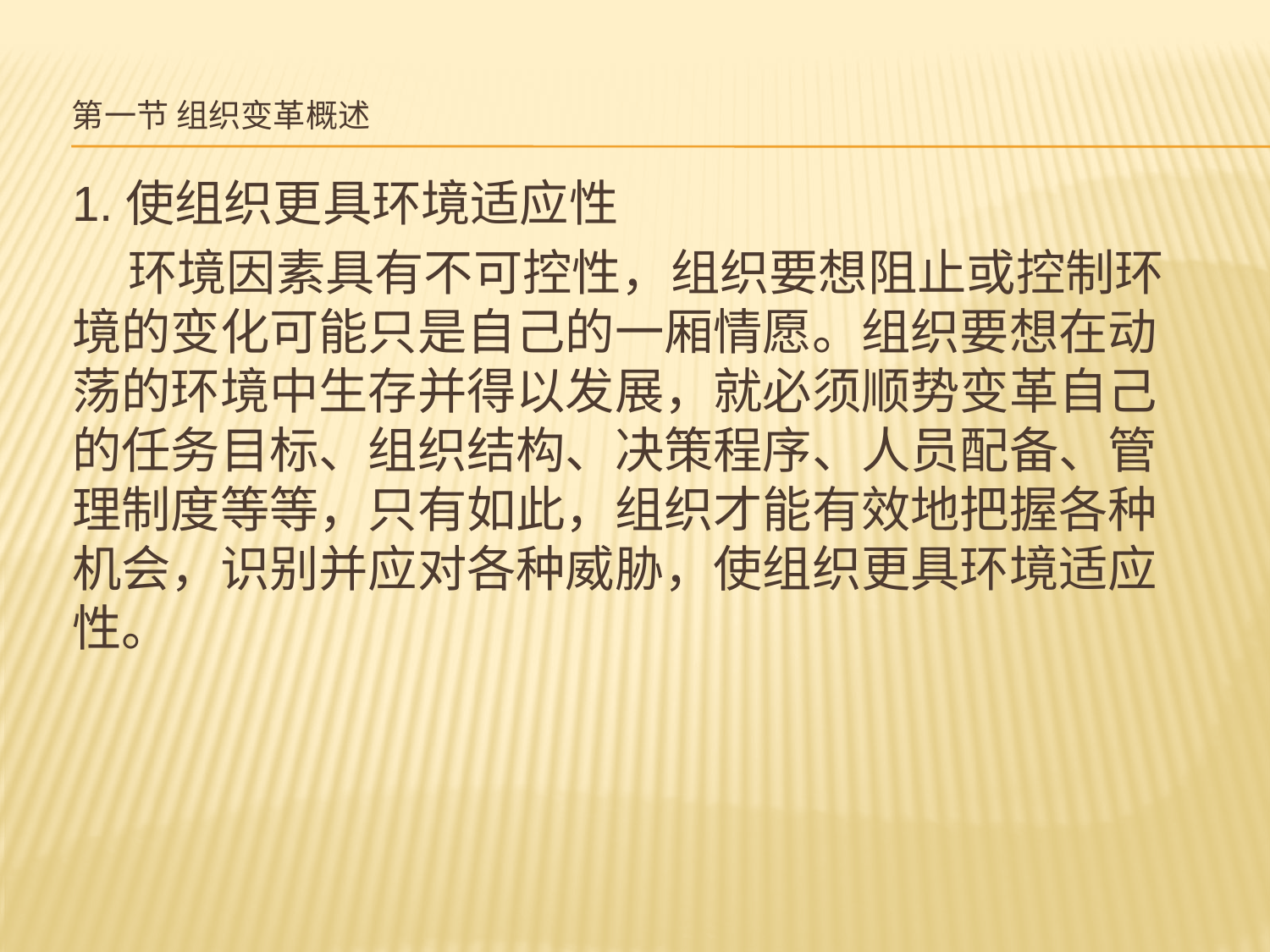

# 第一节 组织变革概述
1.使组织更具环境适应性
    环境因素具有不可控性，组织要想阻止或控制环境的变化可能只是自己的一厢情愿。组织要想在动荡的环境中生存并得以发展，就必须顺势变革自己的任务目标、组织结构、决策程序、人员配备、管理制度等等，只有如此，组织才能有效地把握各种机会，识别并应对各种威胁，使组织更具环境适应性。